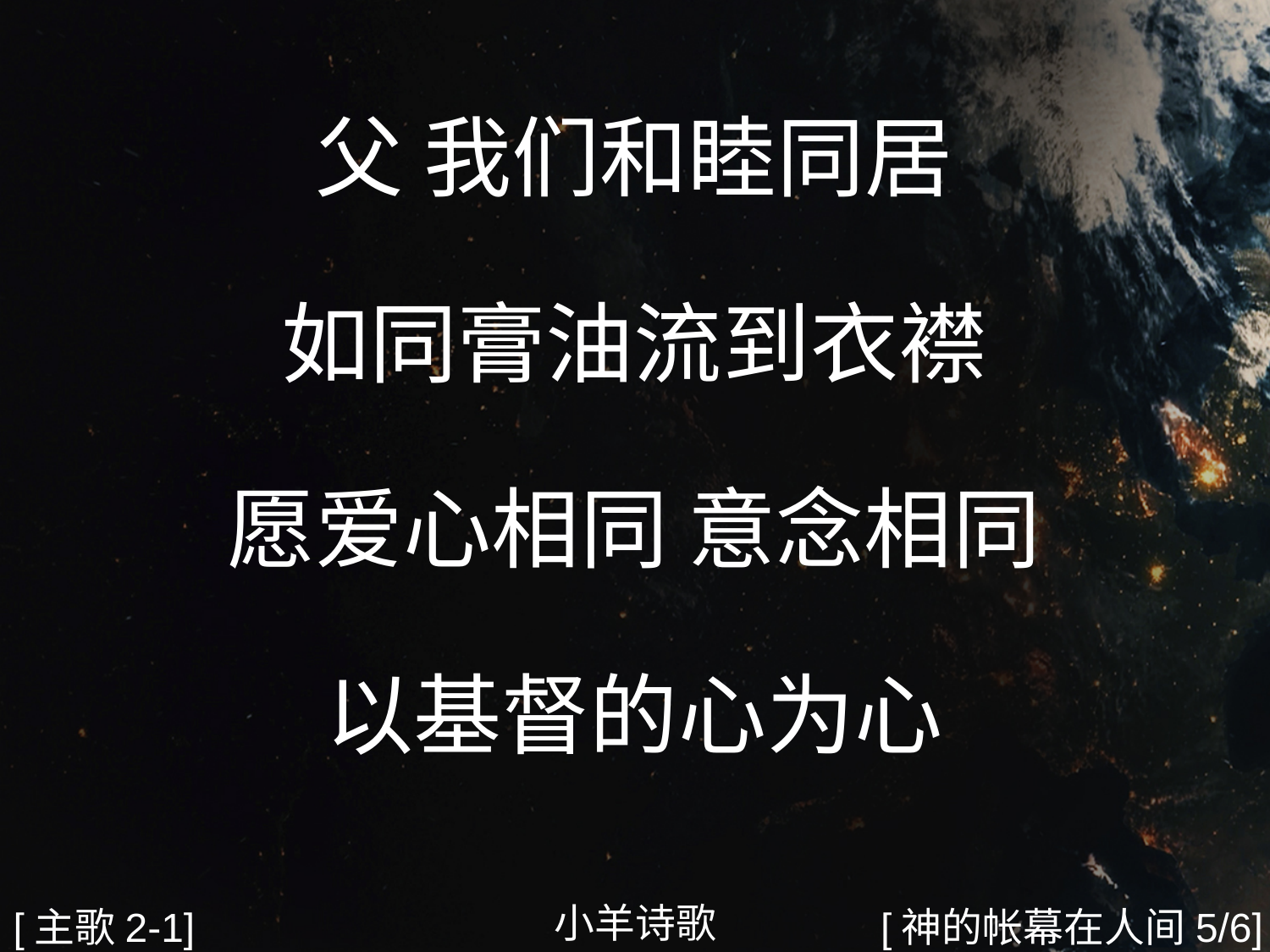

父 我们和睦同居

如同膏油流到衣襟

愿爱心相同 意念相同

以基督的心为心

#

小羊诗歌
[主歌2-1]
[神的帐幕在人间5/6]